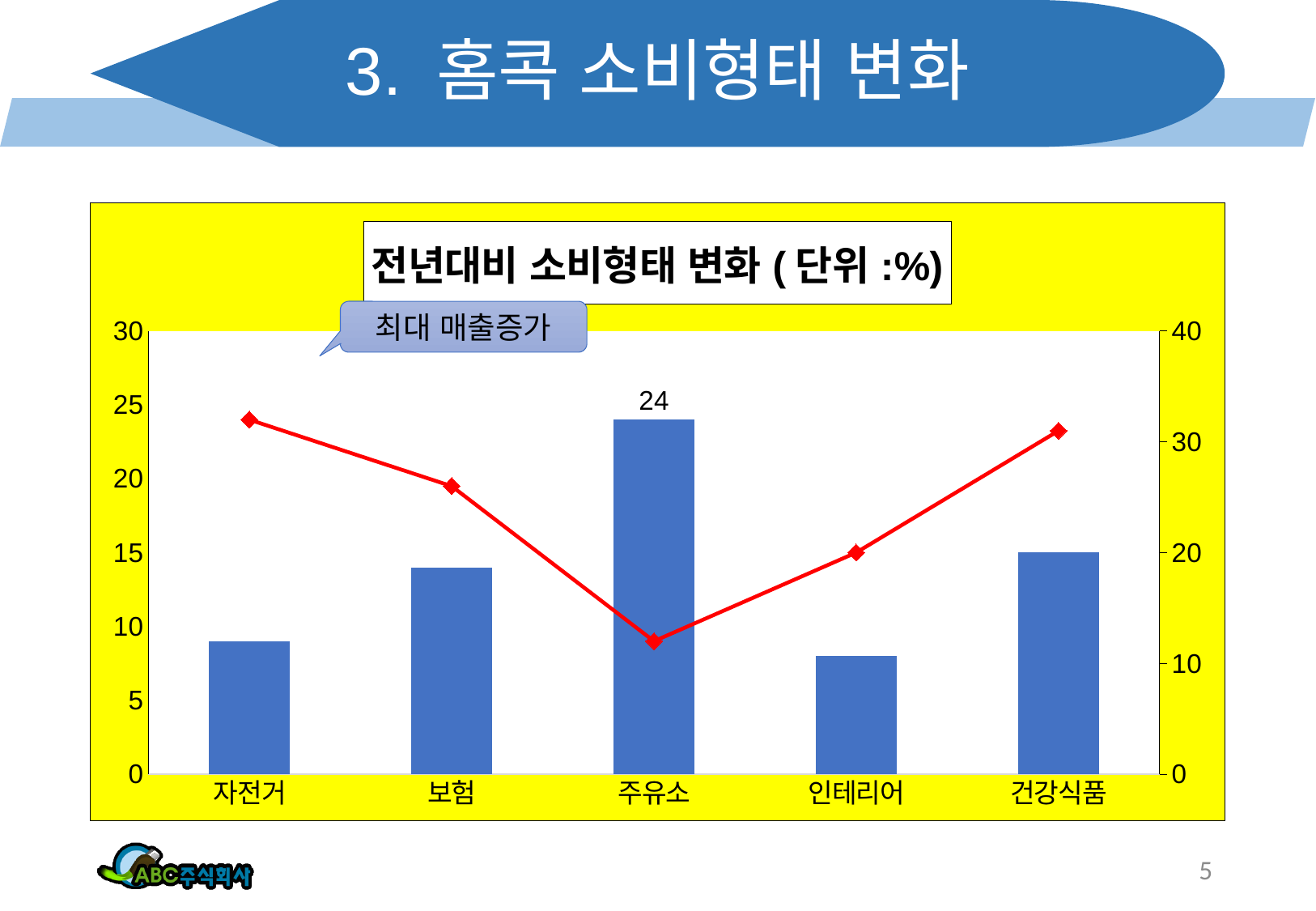

# 3. 홈콕 소비형태 변화

### Chart: 전년대비 소비형태 변화(단위:%)

| Category | 2023 | 2024 |
|---|---|---|
| 자전거 | 9.0 | 32.0 |
| 보험 | 14.0 | 26.0 |
| 주유소 | 24.0 | 12.0 |
| 인테리어 | 8.0 | 20.0 |
| 건강식품 | 15.0 | 31.0 |
최대 매출증가
5